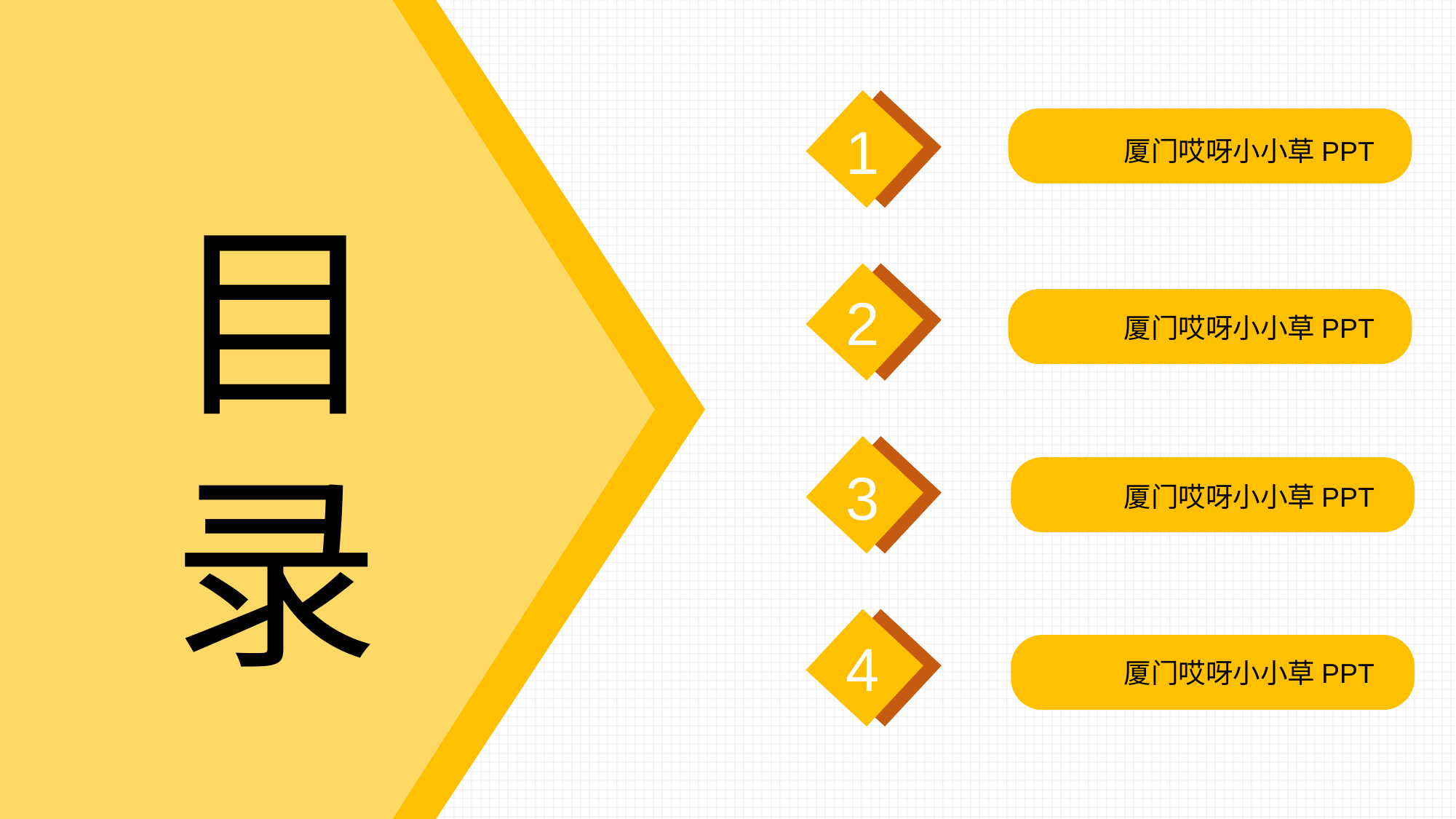

1
厦门哎呀小小草PPT
目录
2

厦门哎呀小小草PPT

3

厦门哎呀小小草PPT
4

厦门哎呀小小草PPT